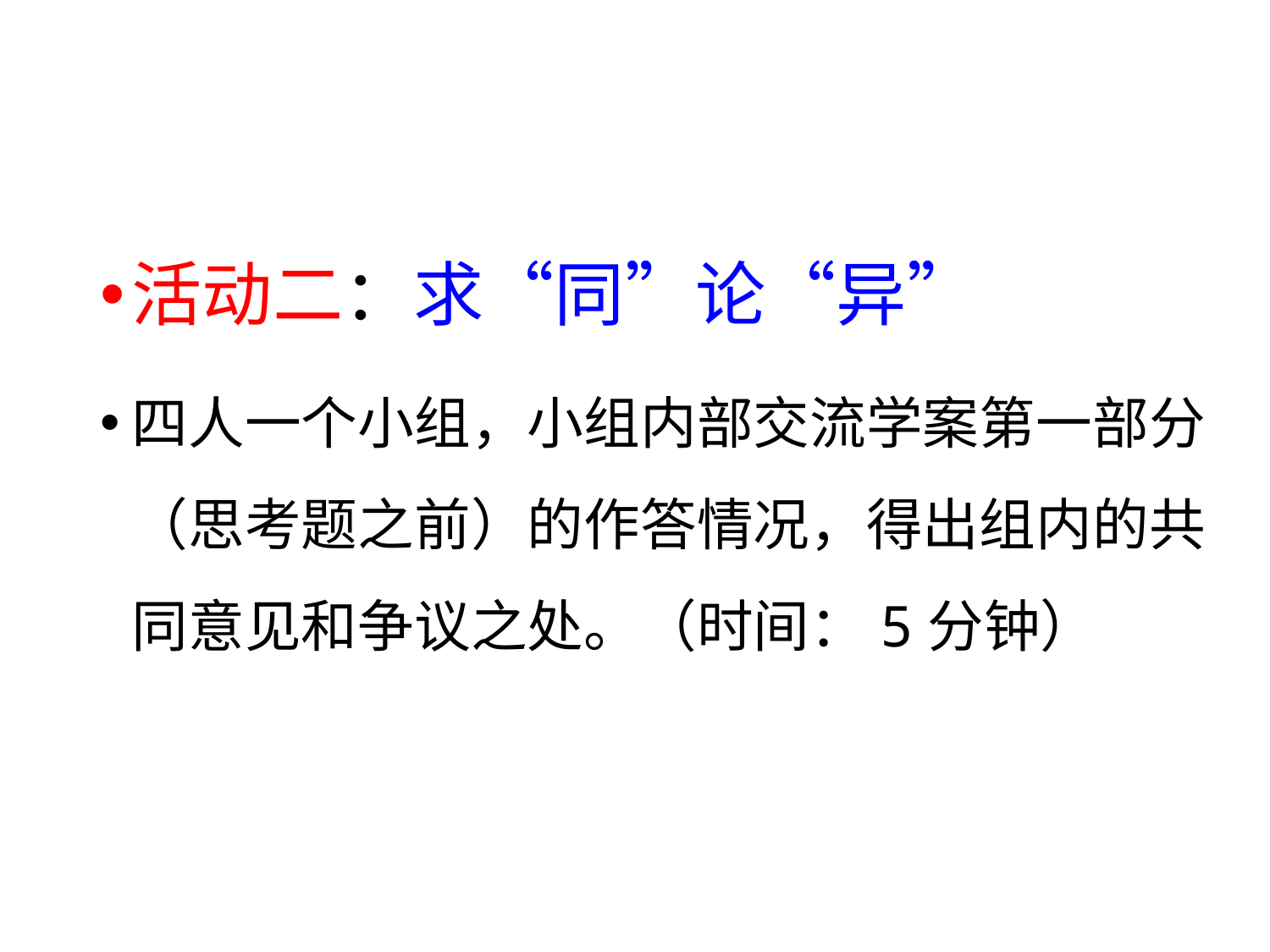

活动二：求“同”论“异”
四人一个小组，小组内部交流学案第一部分（思考题之前）的作答情况，得出组内的共同意见和争议之处。（时间：5分钟）